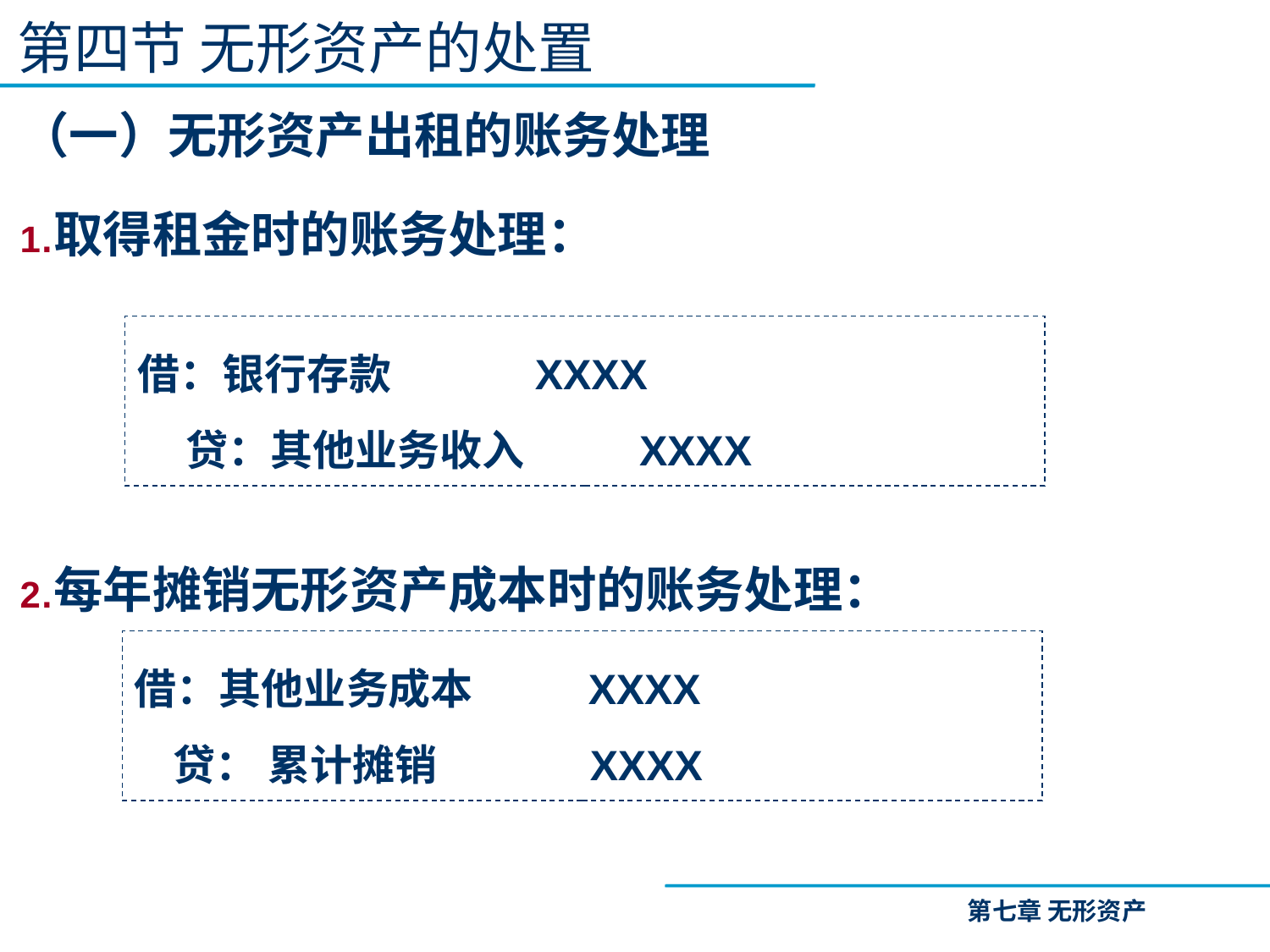

第四节 无形资产的处置
（一）无形资产出租的账务处理
取得租金时的账务处理：

每年摊销无形资产成本时的账务处理：

借：银行存款              XXXX
    贷：其他业务收入           XXXX

借：其他业务成本           XXXX
   贷： 累计摊销               XXXX